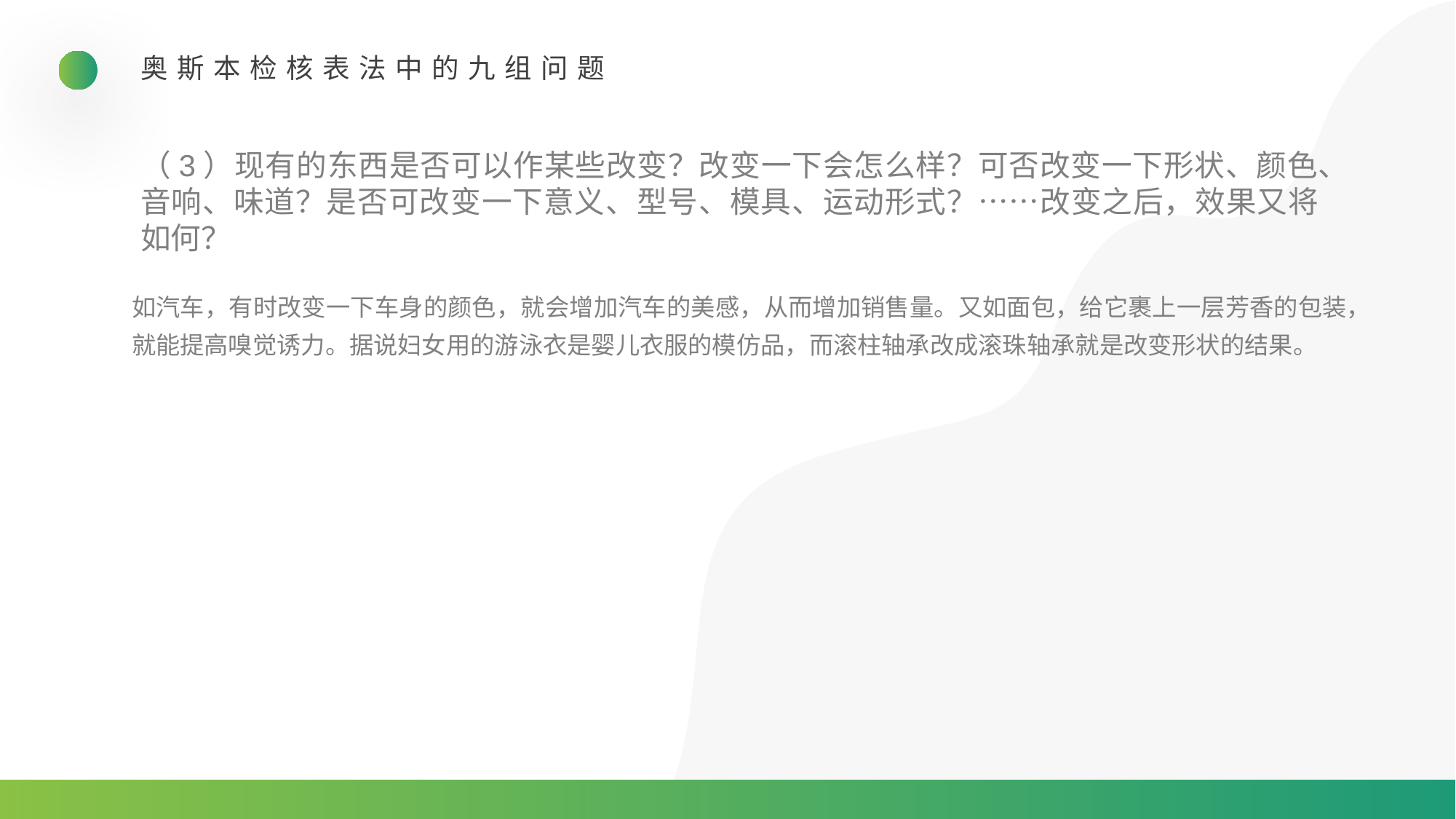

奥斯本检核表法中的九组问题
（3）现有的东西是否可以作某些改变？改变一下会怎么样？可否改变一下形状、颜色、音响、味道？是否可改变一下意义、型号、模具、运动形式？……改变之后，效果又将如何？
如汽车，有时改变一下车身的颜色，就会增加汽车的美感，从而增加销售量。又如面包，给它裹上一层芳香的包装，就能提高嗅觉诱力。据说妇女用的游泳衣是婴儿衣服的模仿品，而滚柱轴承改成滚珠轴承就是改变形状的结果。